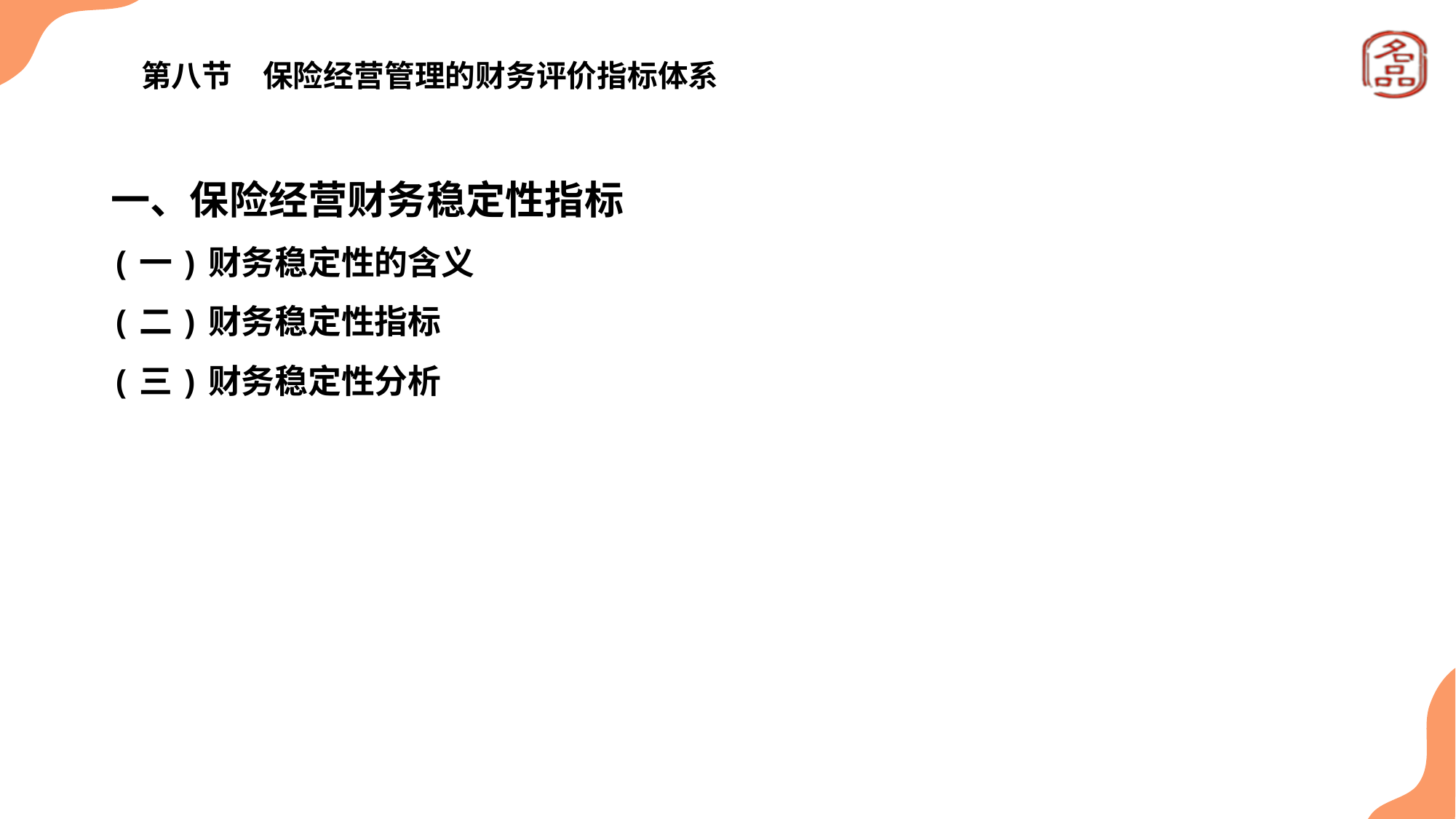

# 第八节　保险经营管理的财务评价指标体系
一、保险经营财务稳定性指标
(一)财务稳定性的含义
(二)财务稳定性指标
(三)财务稳定性分析